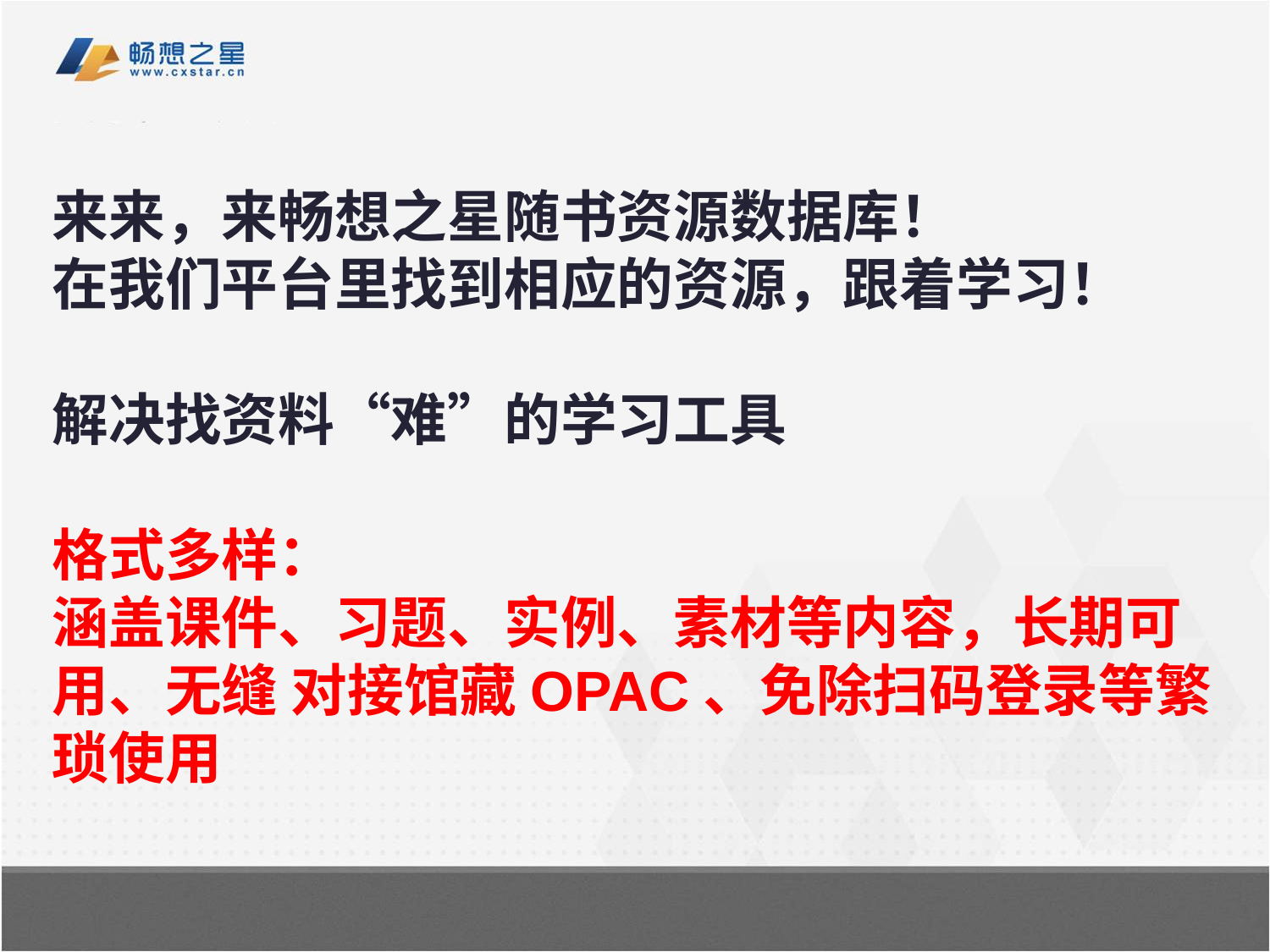

来来，来畅想之星随书资源数据库！
在我们平台里找到相应的资源，跟着学习！

解决找资料“难”的学习工具

格式多样：
涵盖课件、习题、实例、素材等内容，长期可用、无缝 对接馆藏OPAC、免除扫码登录等繁琐使用